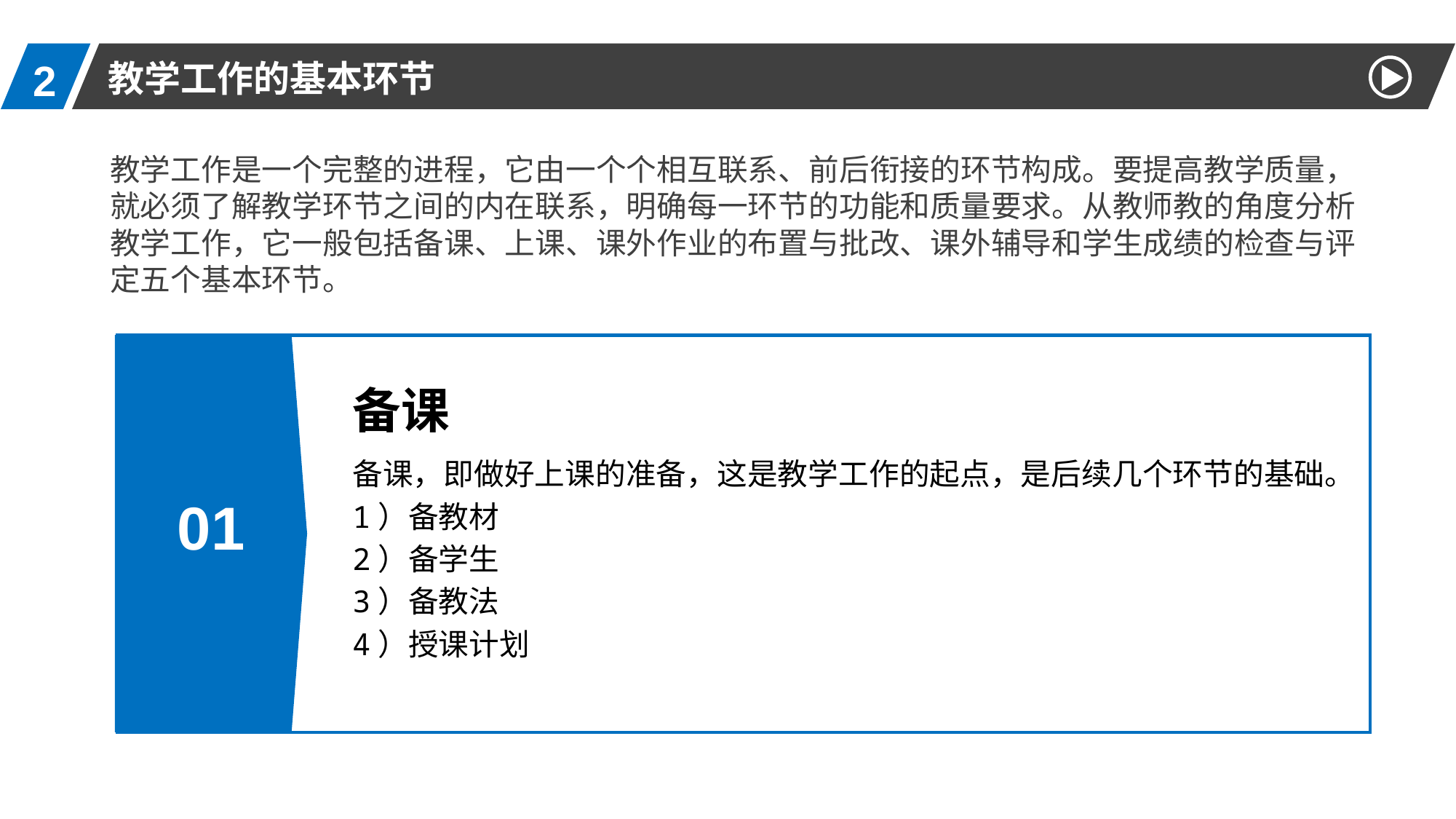

01

2
教学工作的基本环节

教学工作是一个完整的进程，它由一个个相互联系、前后衔接的环节构成。要提高教学质量，就必须了解教学环节之间的内在联系，明确每一环节的功能和质量要求。从教师教的角度分析教学工作，它一般包括备课、上课、课外作业的布置与批改、课外辅导和学生成绩的检查与评定五个基本环节。
备课
备课，即做好上课的准备，这是教学工作的起点，是后续几个环节的基础。
1）备教材
2）备学生
3）备教法
4）授课计划